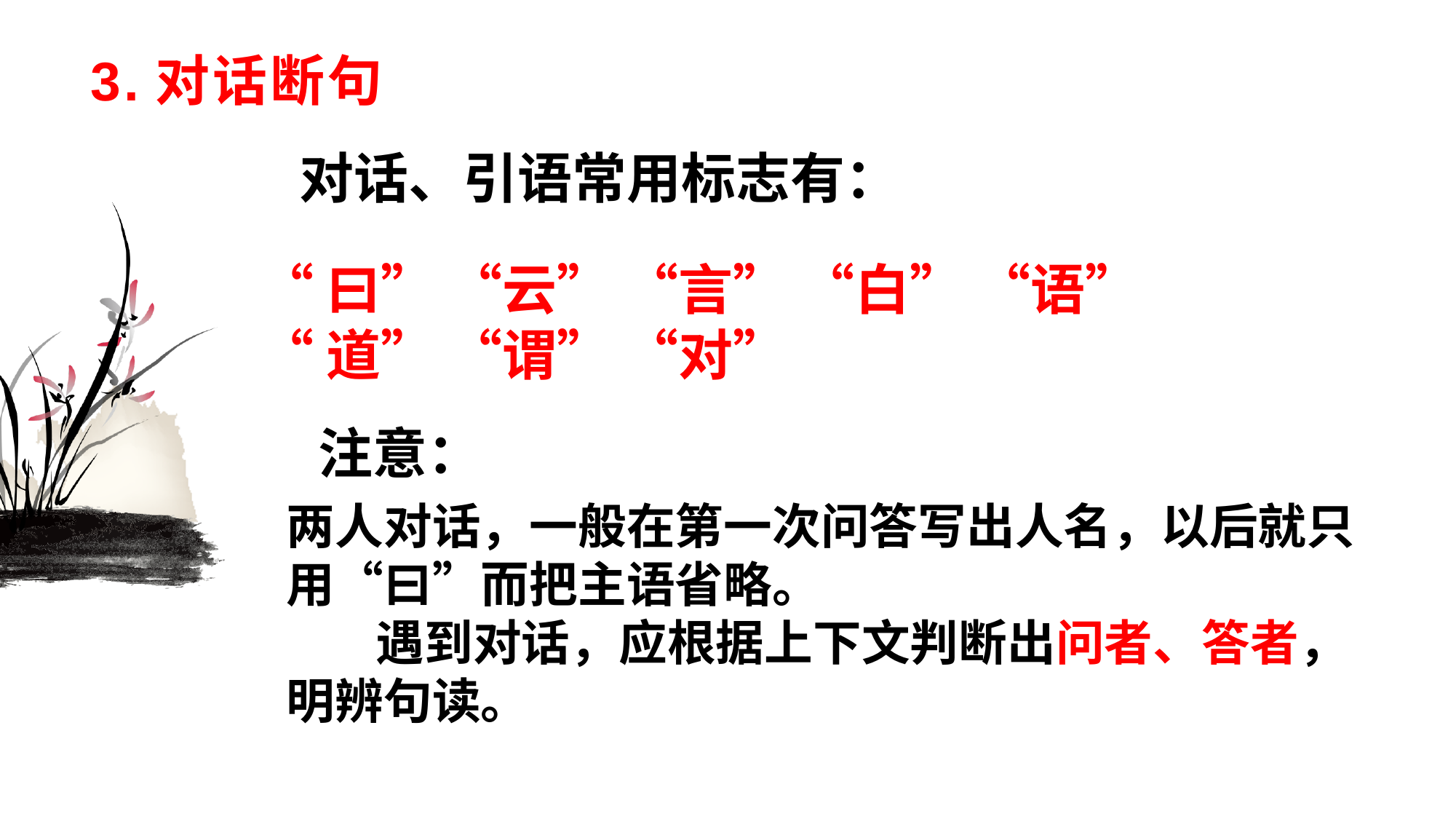

# 3.对话断句
对话、引语常用标志有：
“曰” “云” “言” “白” “语”
“道” “谓” “对”
注意：
两人对话，一般在第一次问答写出人名，以后就只用“曰”而把主语省略。
       遇到对话，应根据上下文判断出问者、答者，明辨句读。